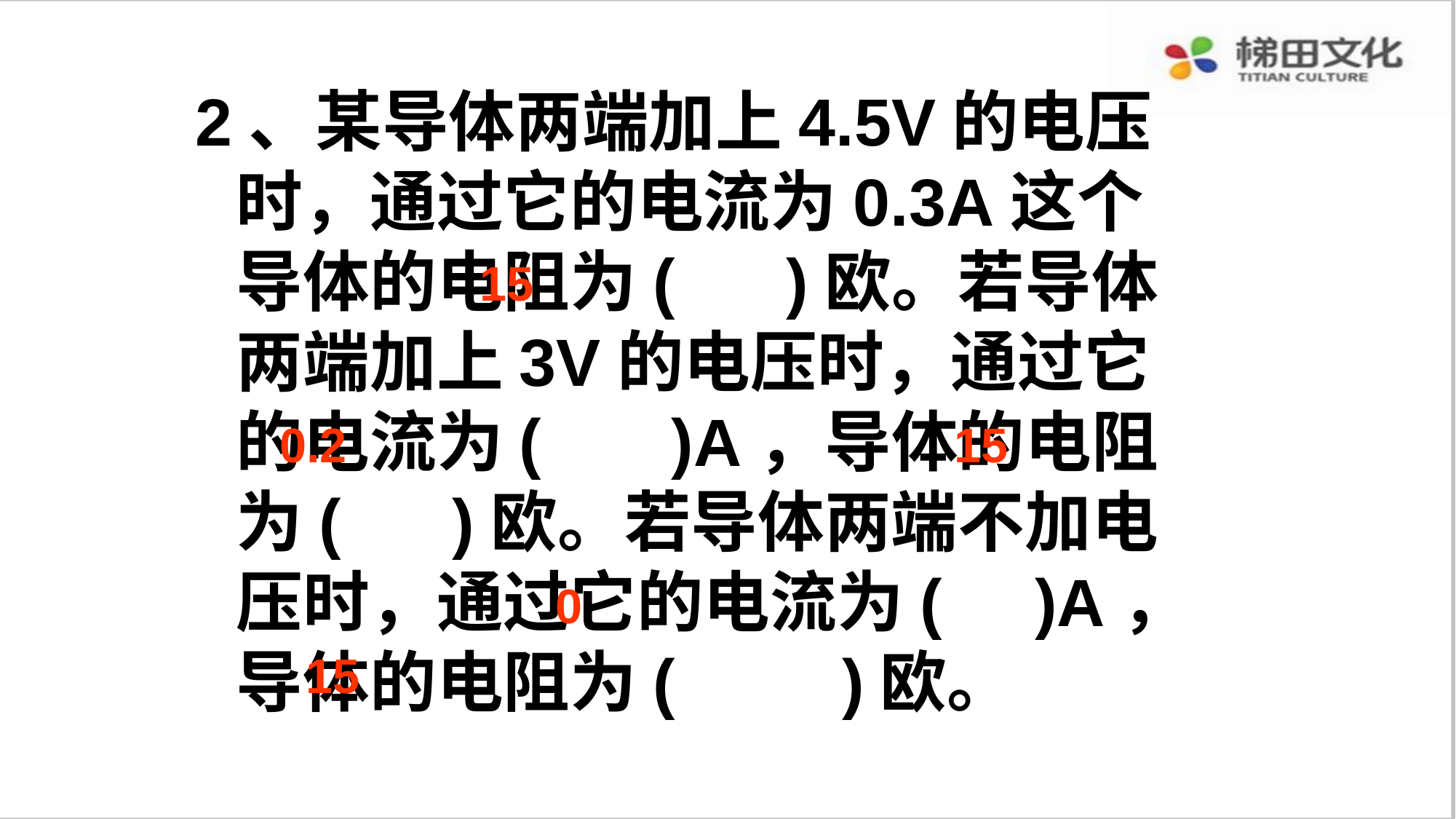

2、某导体两端加上4.5V的电压时，通过它的电流为0.3A这个导体的电阻为(      )欧。若导体两端加上3V的电压时，通过它的电流为(       )A，导体的电阻为(      )欧。若导体两端不加电压时，通过它的电流为(     )A，导体的电阻为(         )欧。
15
0.2
15
0
15